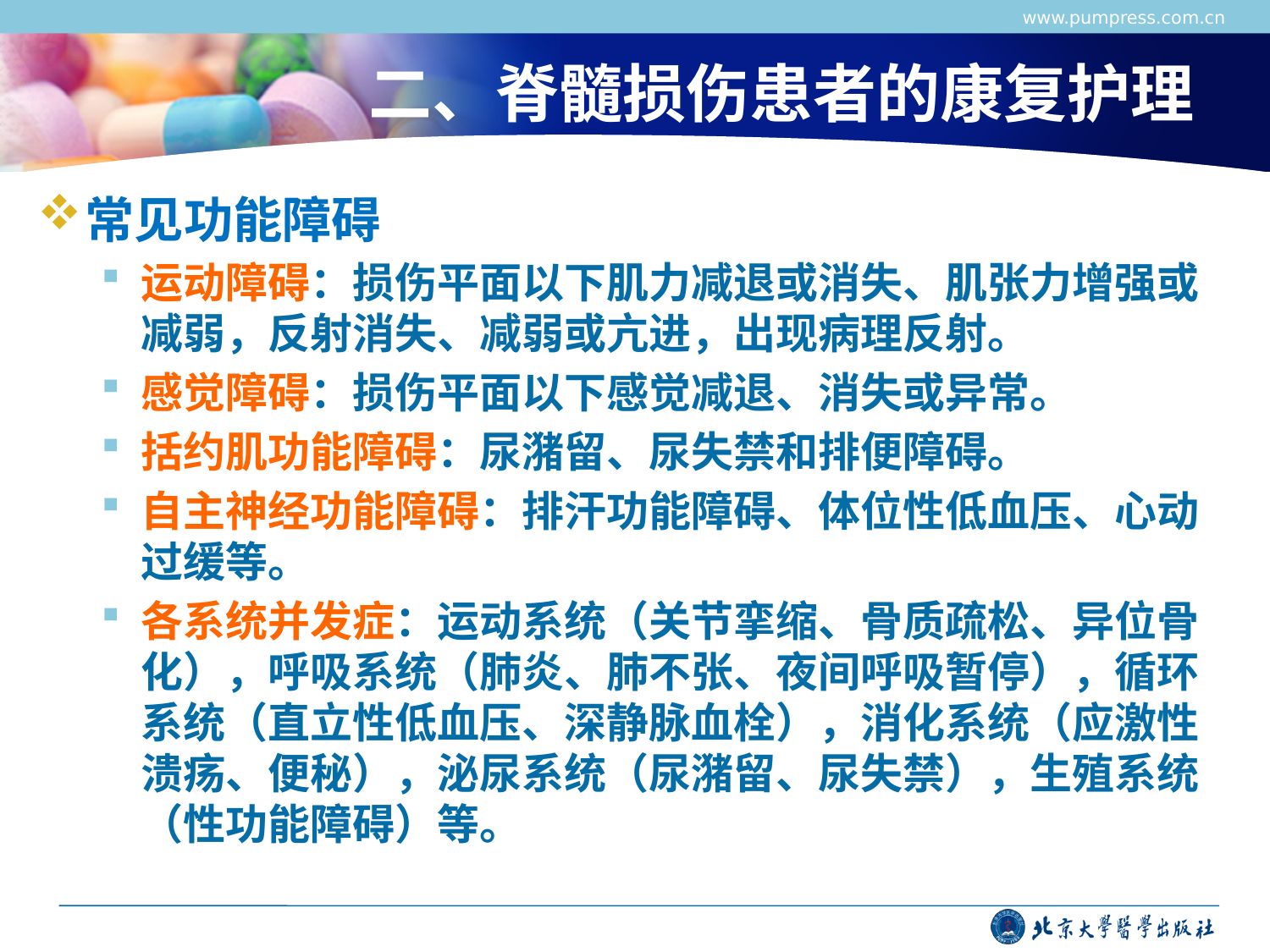

www.pumpress.com.cn
# 二、脊髓损伤患者的康复护理
常见功能障碍
运动障碍：损伤平面以下肌力减退或消失、肌张力增强或减弱，反射消失、减弱或亢进，出现病理反射。
感觉障碍：损伤平面以下感觉减退、消失或异常。
括约肌功能障碍：尿潴留、尿失禁和排便障碍。
自主神经功能障碍：排汗功能障碍、体位性低血压、心动过缓等。
各系统并发症：运动系统（关节挛缩、骨质疏松、异位骨化），呼吸系统（肺炎、肺不张、夜间呼吸暂停），循环系统（直立性低血压、深静脉血栓），消化系统（应激性溃疡、便秘），泌尿系统（尿潴留、尿失禁），生殖系统（性功能障碍）等。